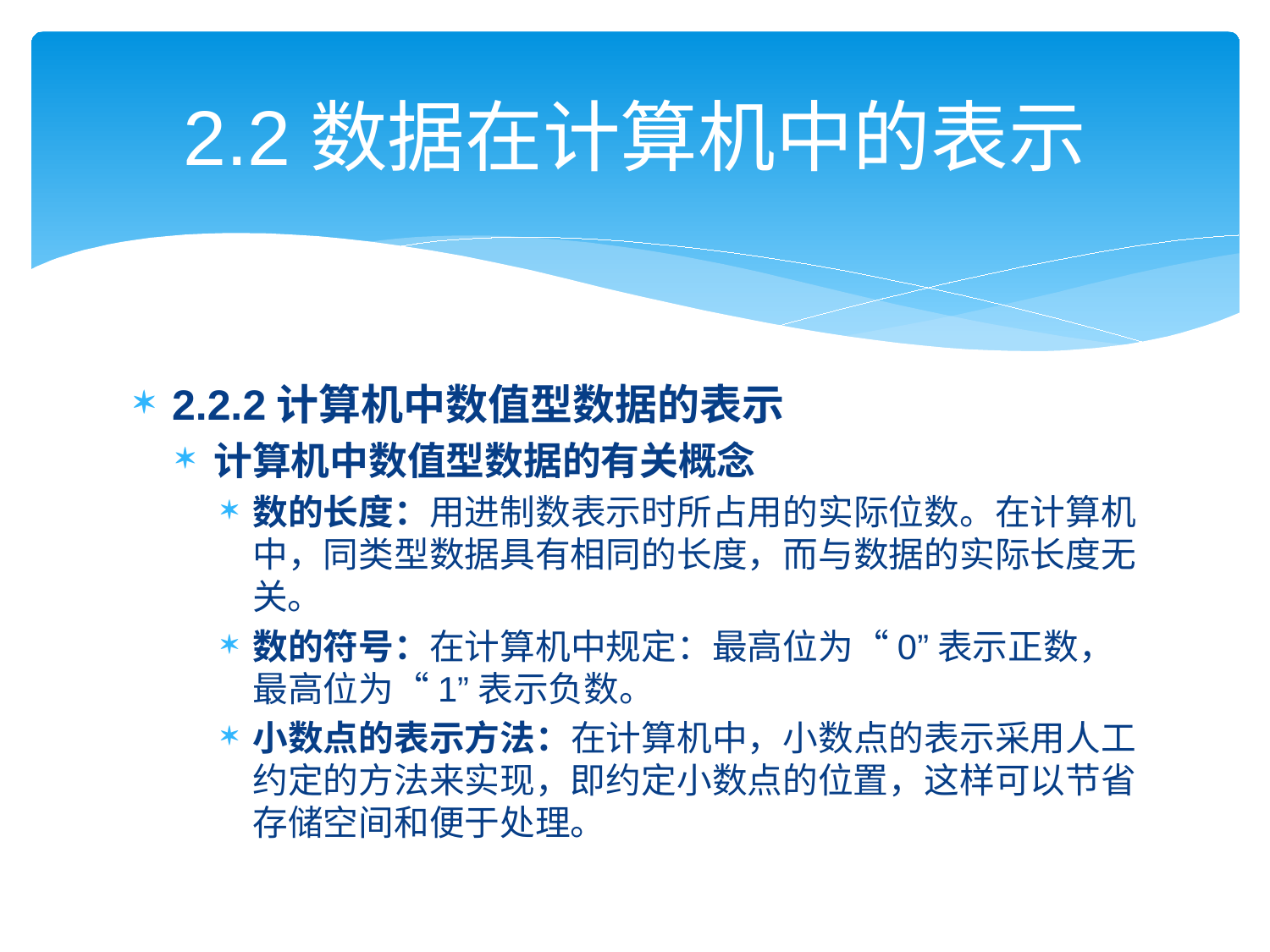

# 2.2数据在计算机中的表示
2.2.2计算机中数值型数据的表示
计算机中数值型数据的有关概念
数的长度：用进制数表示时所占用的实际位数。在计算机中，同类型数据具有相同的长度，而与数据的实际长度无关。
数的符号：在计算机中规定：最高位为“0”表示正数，最高位为“1”表示负数。
小数点的表示方法：在计算机中，小数点的表示采用人工约定的方法来实现，即约定小数点的位置，这样可以节省存储空间和便于处理。